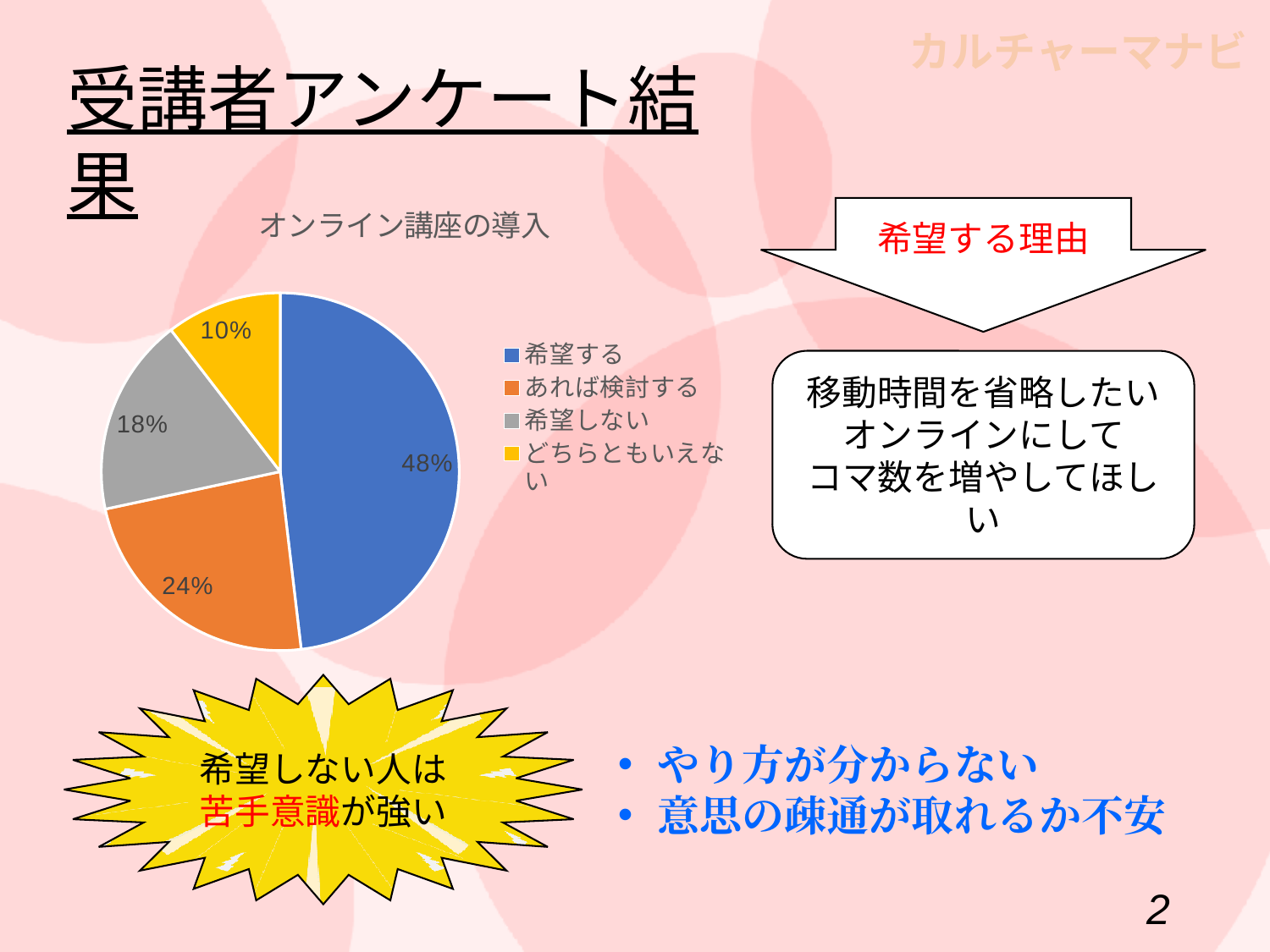

受講者アンケート結果

### Chart: オンライン講座の導入

| Category | 人数 |
|---|---|
| 希望する | 129.0 |
| あれば検討する | 63.0 |
| 希望しない | 48.0 |
| どちらともいえない | 28.0 |
希望する理由
移動時間を省略したい
オンラインにして
コマ数を増やしてほしい

希望しない人は
苦手意識が強い
やり方が分からない
意思の疎通が取れるか不安
2